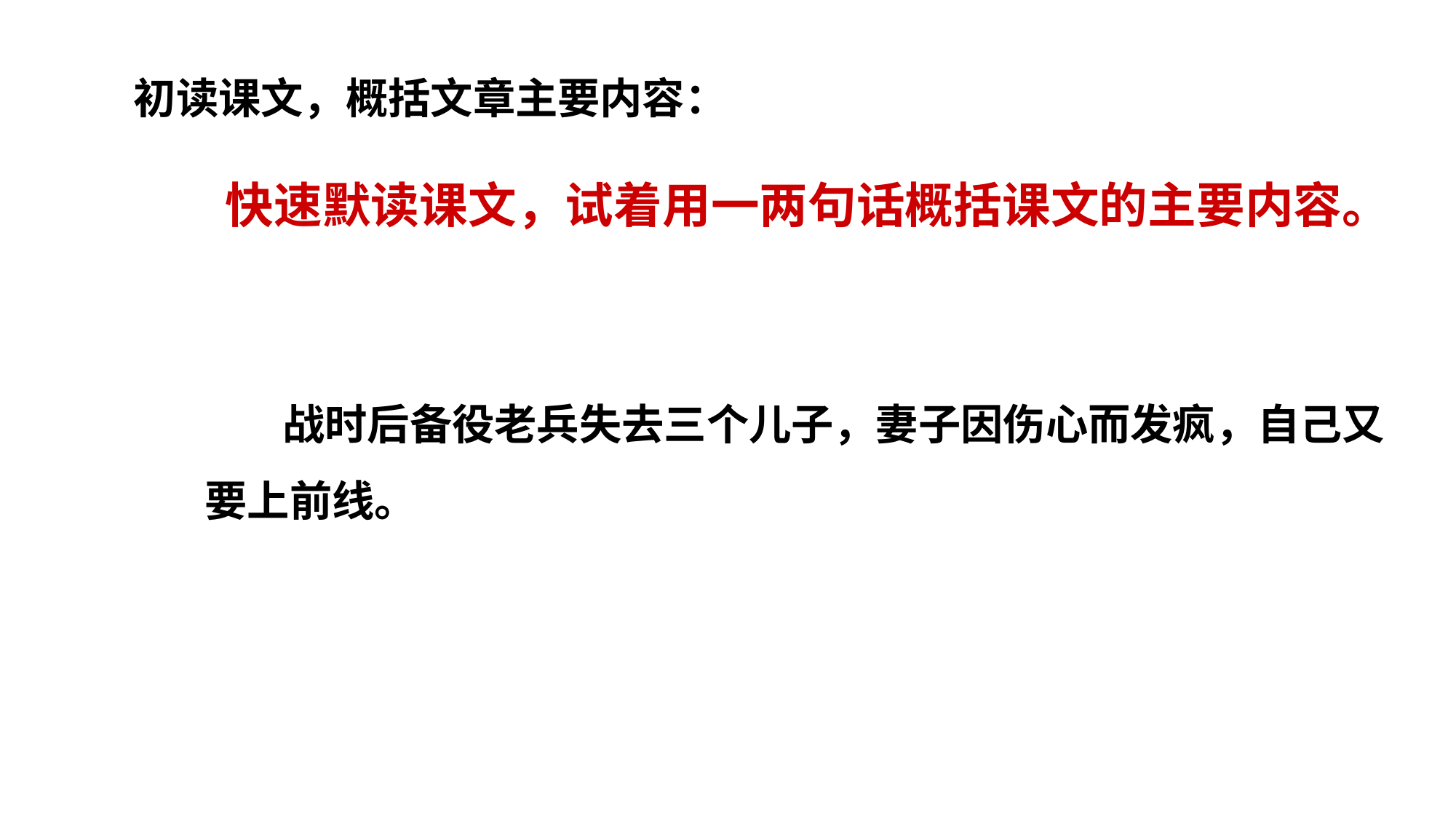

初读课文，概括文章主要内容：
快速默读课文，试着用一两句话概括课文的主要内容。
       战时后备役老兵失去三个儿子，妻子因伤心而发疯，自己又要上前线。